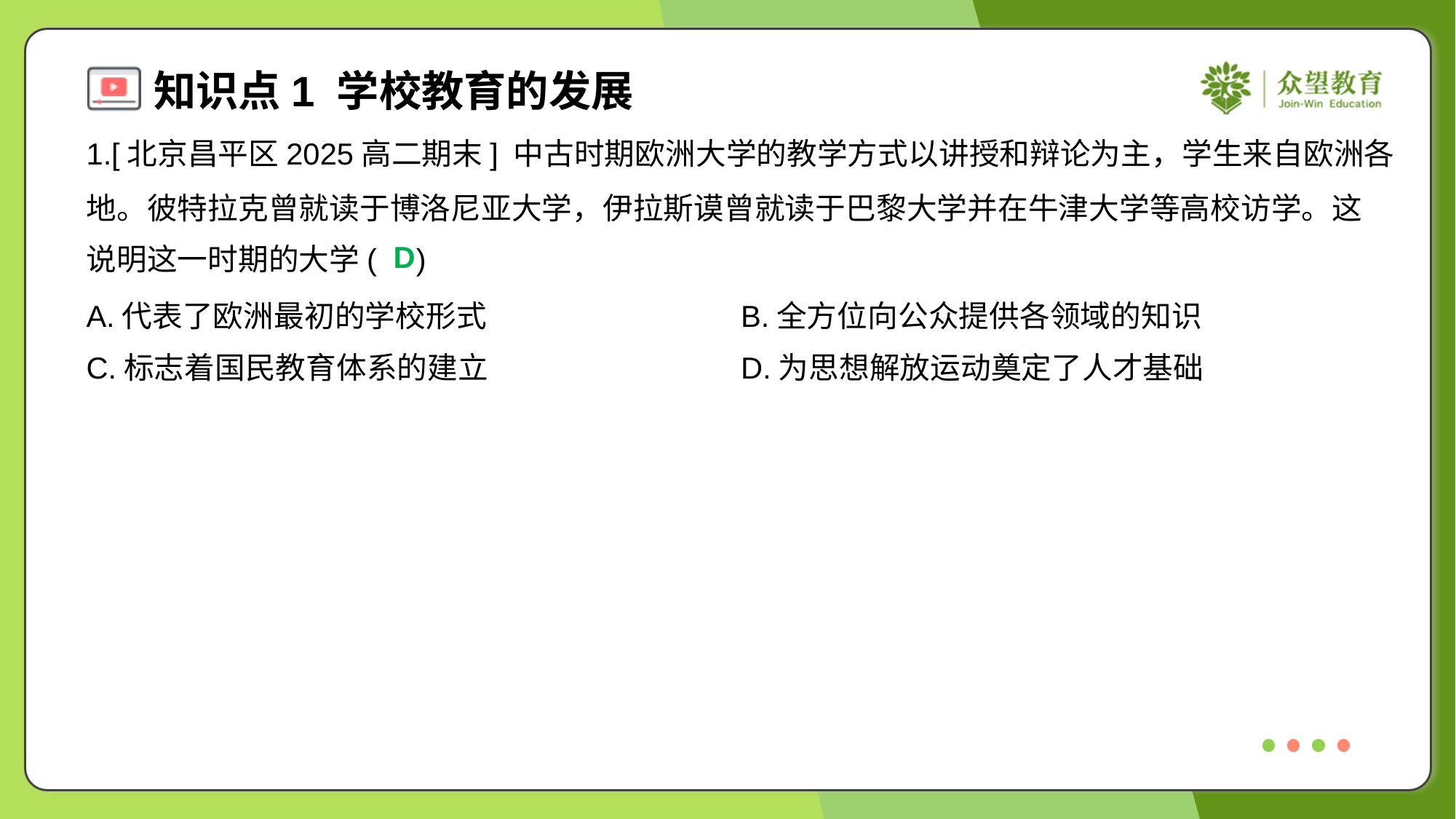

1.[北京昌平区2025高二期末] 中古时期欧洲大学的教学方式以讲授和辩论为主，学生来自欧洲各
地。彼特拉克曾就读于博洛尼亚大学，伊拉斯谟曾就读于巴黎大学并在牛津大学等高校访学。这
说明这一时期的大学(     )
D
A.代表了欧洲最初的学校形式	B.全方位向公众提供各领域的知识
C.标志着国民教育体系的建立	D.为思想解放运动奠定了人才基础